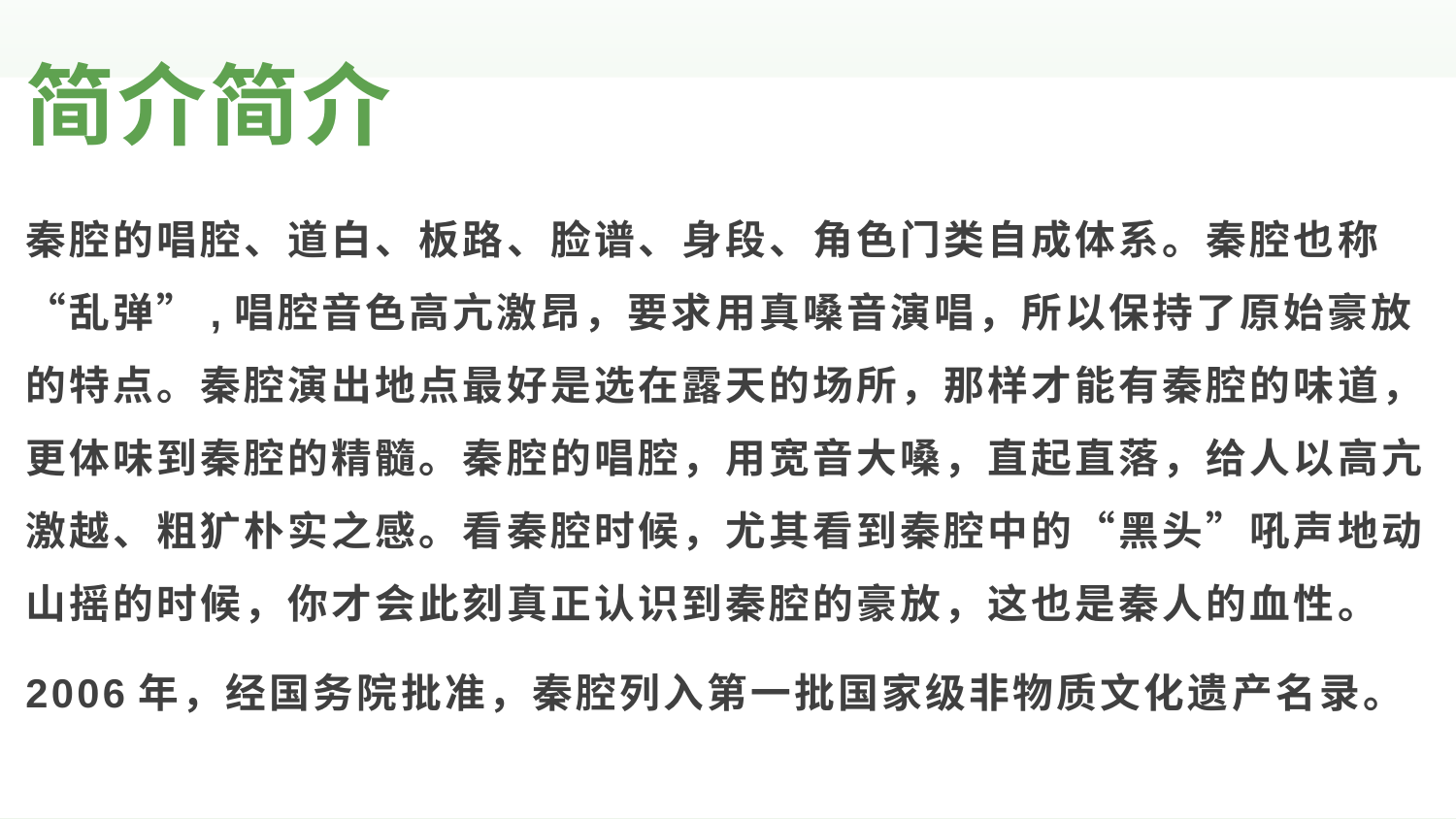

简介简介
秦腔的唱腔、道白、板路、脸谱、身段、角色门类自成体系。秦腔也称“乱弹”,唱腔音色高亢激昂，要求用真嗓音演唱，所以保持了原始豪放的特点。秦腔演出地点最好是选在露天的场所，那样才能有秦腔的味道，更体味到秦腔的精髓。秦腔的唱腔，用宽音大嗓，直起直落，给人以高亢激越、粗犷朴实之感。看秦腔时候，尤其看到秦腔中的“黑头”吼声地动山摇的时候，你才会此刻真正认识到秦腔的豪放，这也是秦人的血性。
2006年，经国务院批准，秦腔列入第一批国家级非物质文化遗产名录。